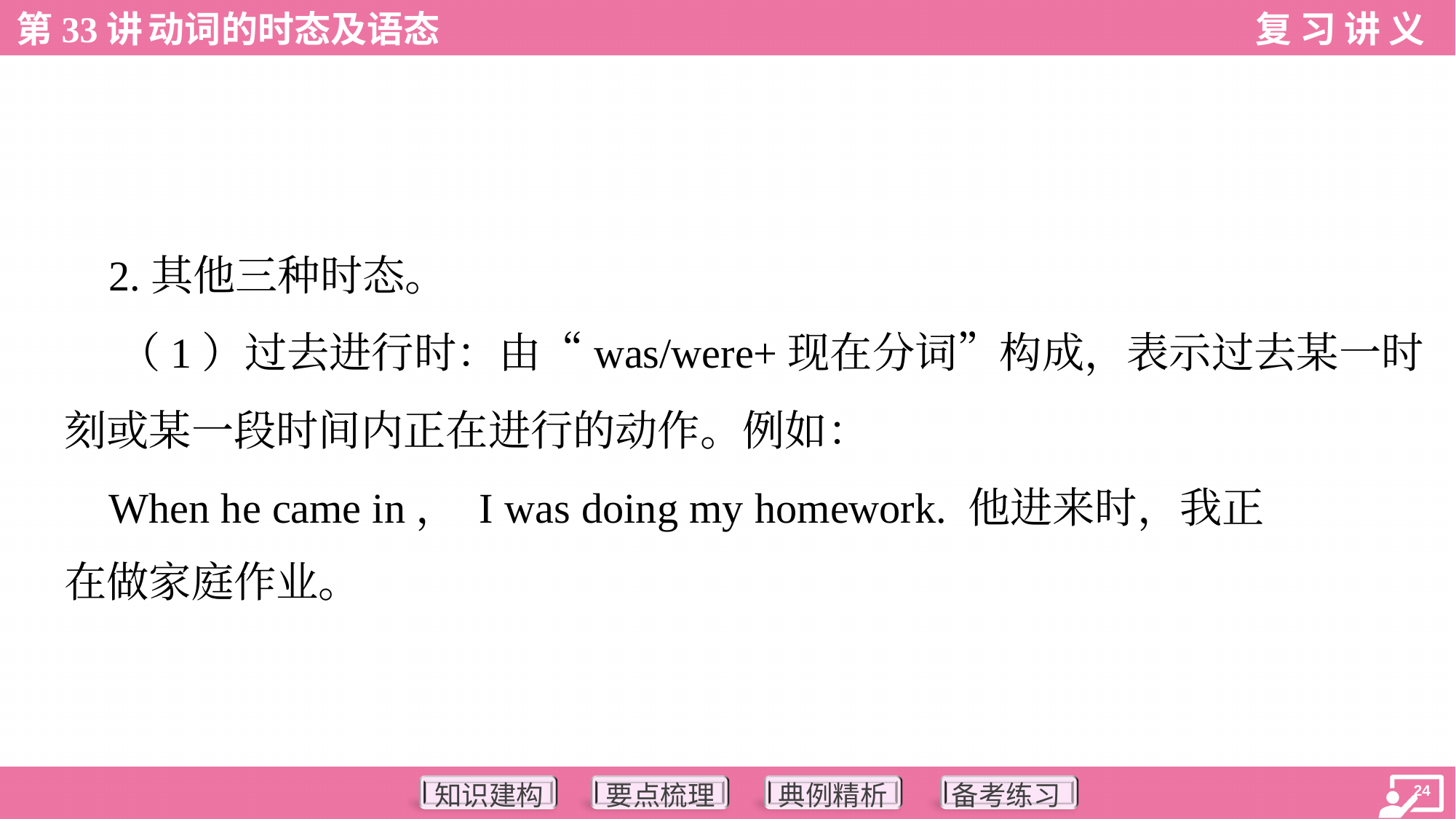

2.其他三种时态。
    （1）过去进行时：由“was/were+现在分词”构成，表示过去某一时
刻或某一段时间内正在进行的动作。例如：
    When he came in， I was doing my homework. 他进来时，我正
在做家庭作业。